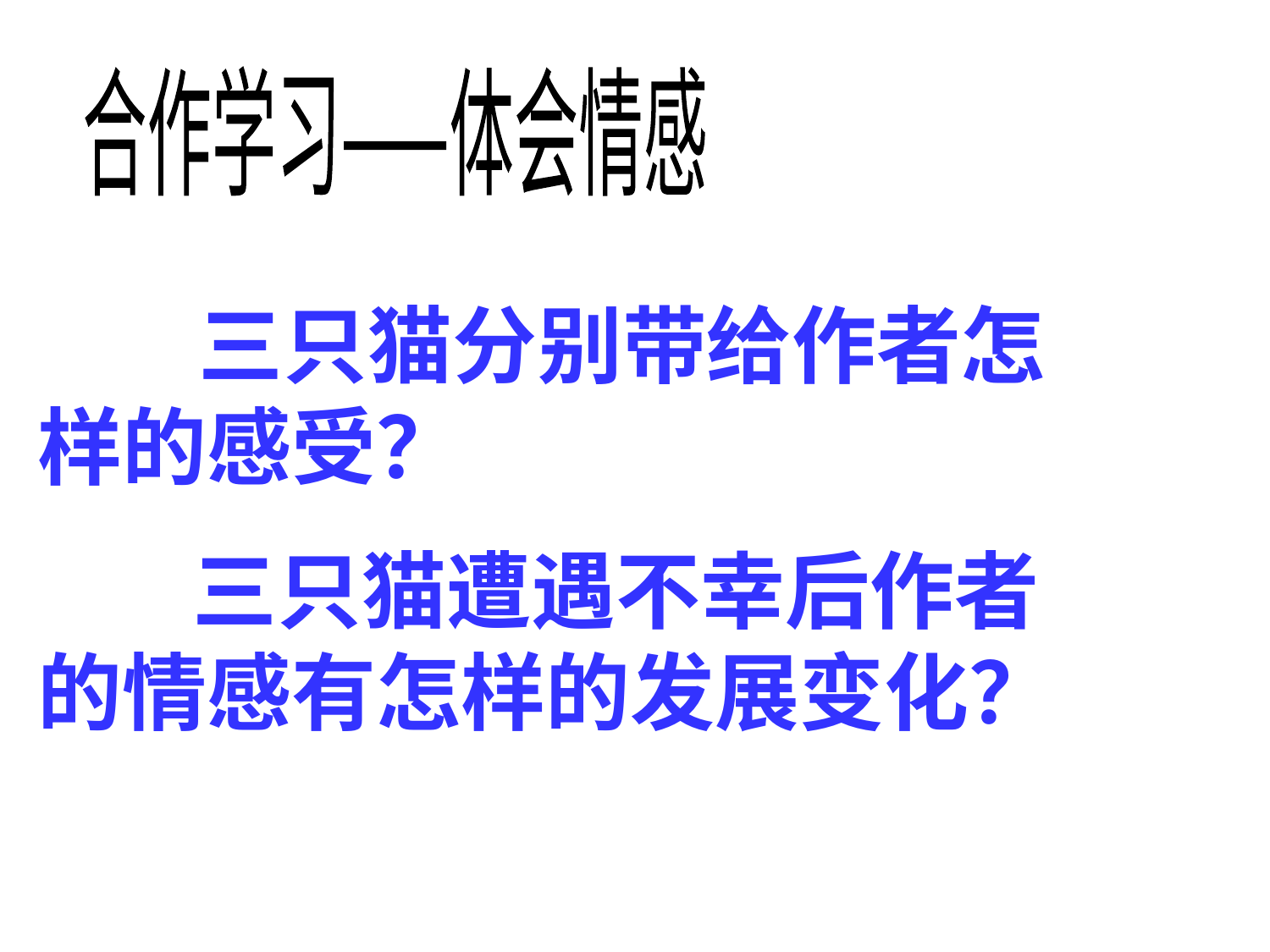

合作学习——体会情感
         三只猫分别带给作者怎样的感受？
       三只猫遭遇不幸后作者的情感有怎样的发展变化？